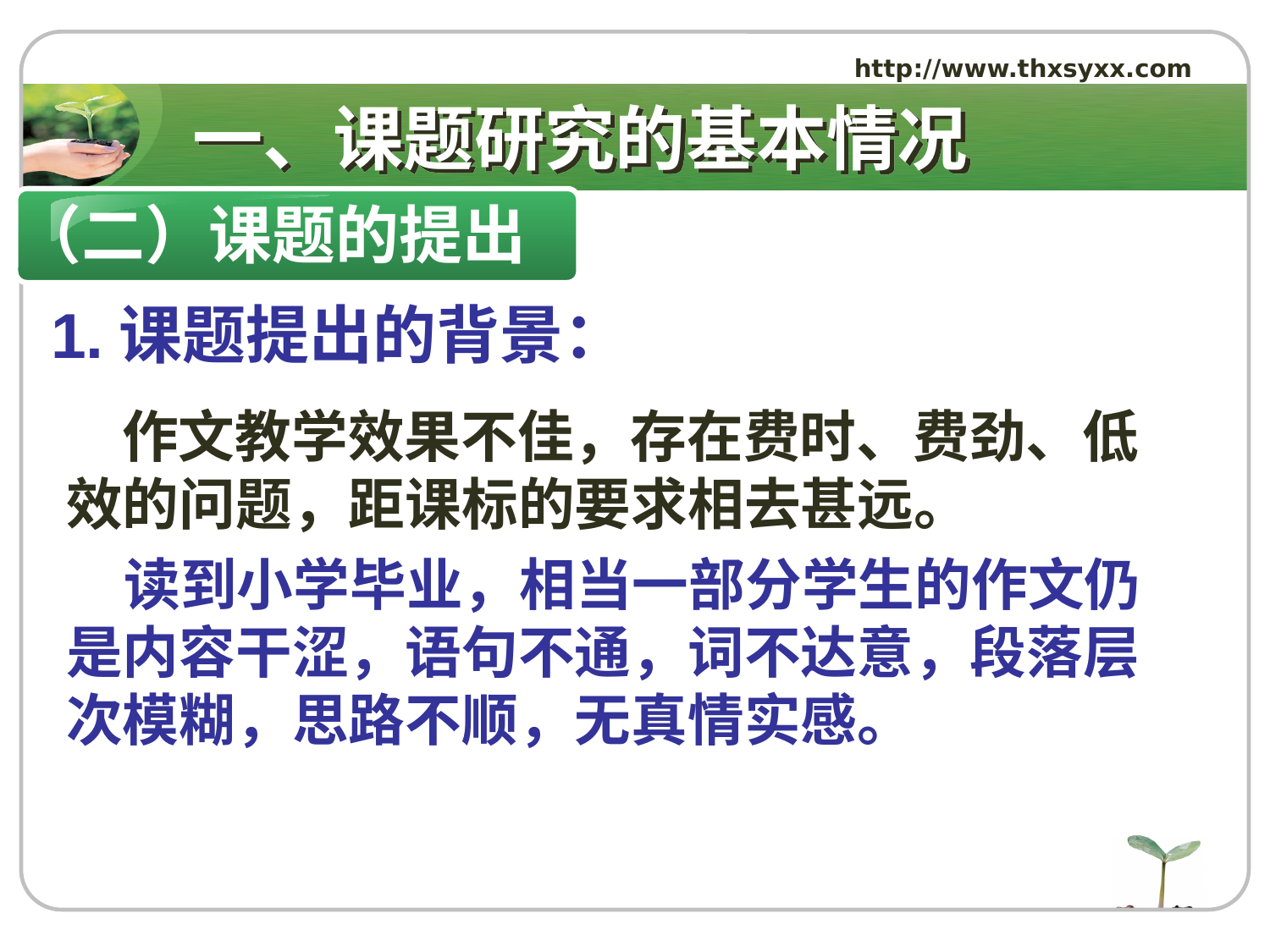

http://www.thxsyxx.com
# 一、课题研究的基本情况
（二）课题的提出

 1.课题提出的背景：
     作文教学效果不佳，存在费时、费劲、低效的问题，距课标的要求相去甚远。
     读到小学毕业，相当一部分学生的作文仍是内容干涩，语句不通，词不达意，段落层次模糊，思路不顺，无真情实感。